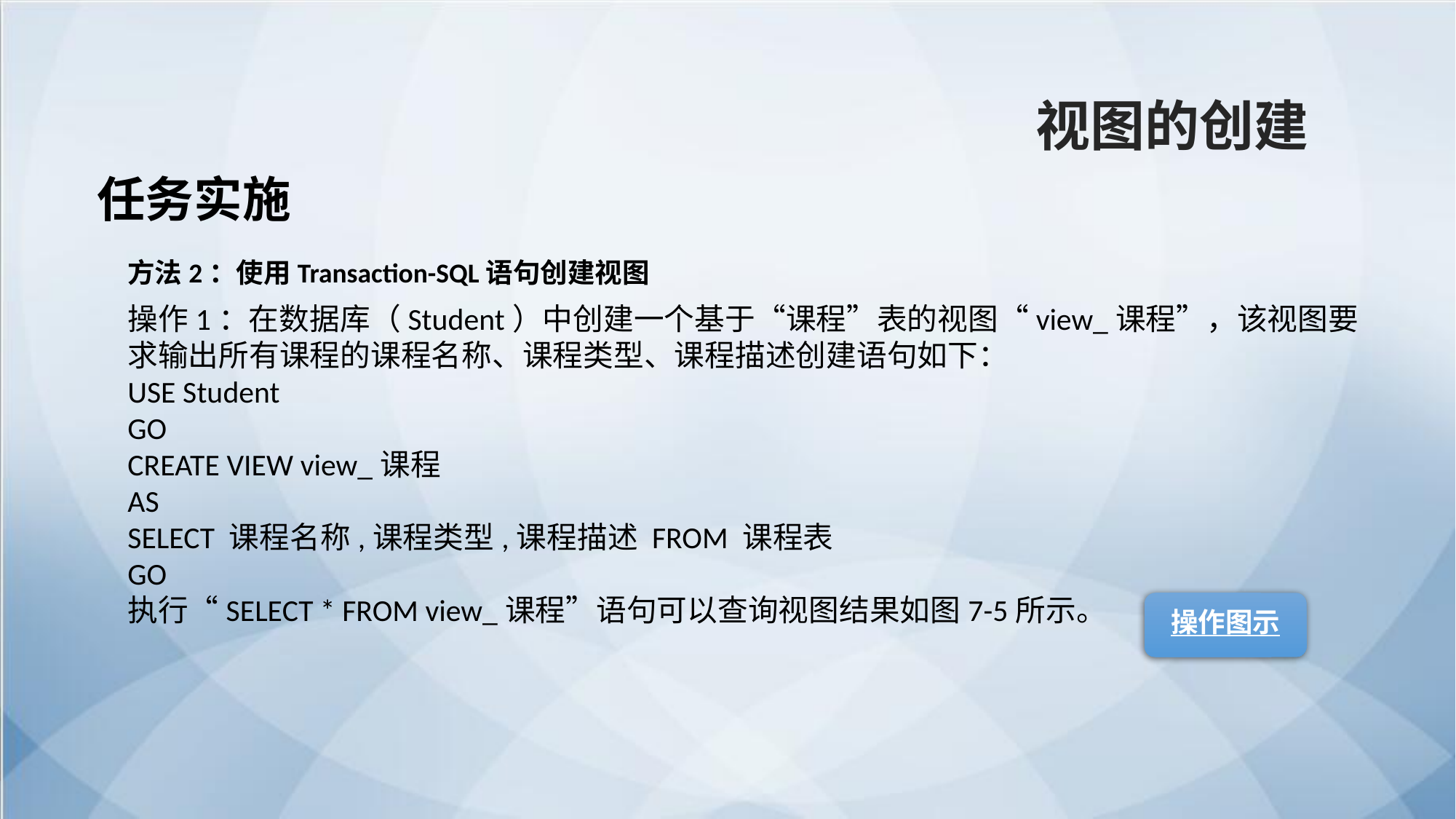

视图的创建
任务实施
方法2：使用Transaction-SQL语句创建视图
操作1：在数据库（Student）中创建一个基于“课程”表的视图“view_课程”，该视图要求输出所有课程的课程名称、课程类型、课程描述创建语句如下：
USE Student
GO
CREATE VIEW view_课程
AS
SELECT 课程名称,课程类型,课程描述 FROM 课程表
GO
执行“SELECT * FROM view_课程”语句可以查询视图结果如图7-5所示。
操作图示